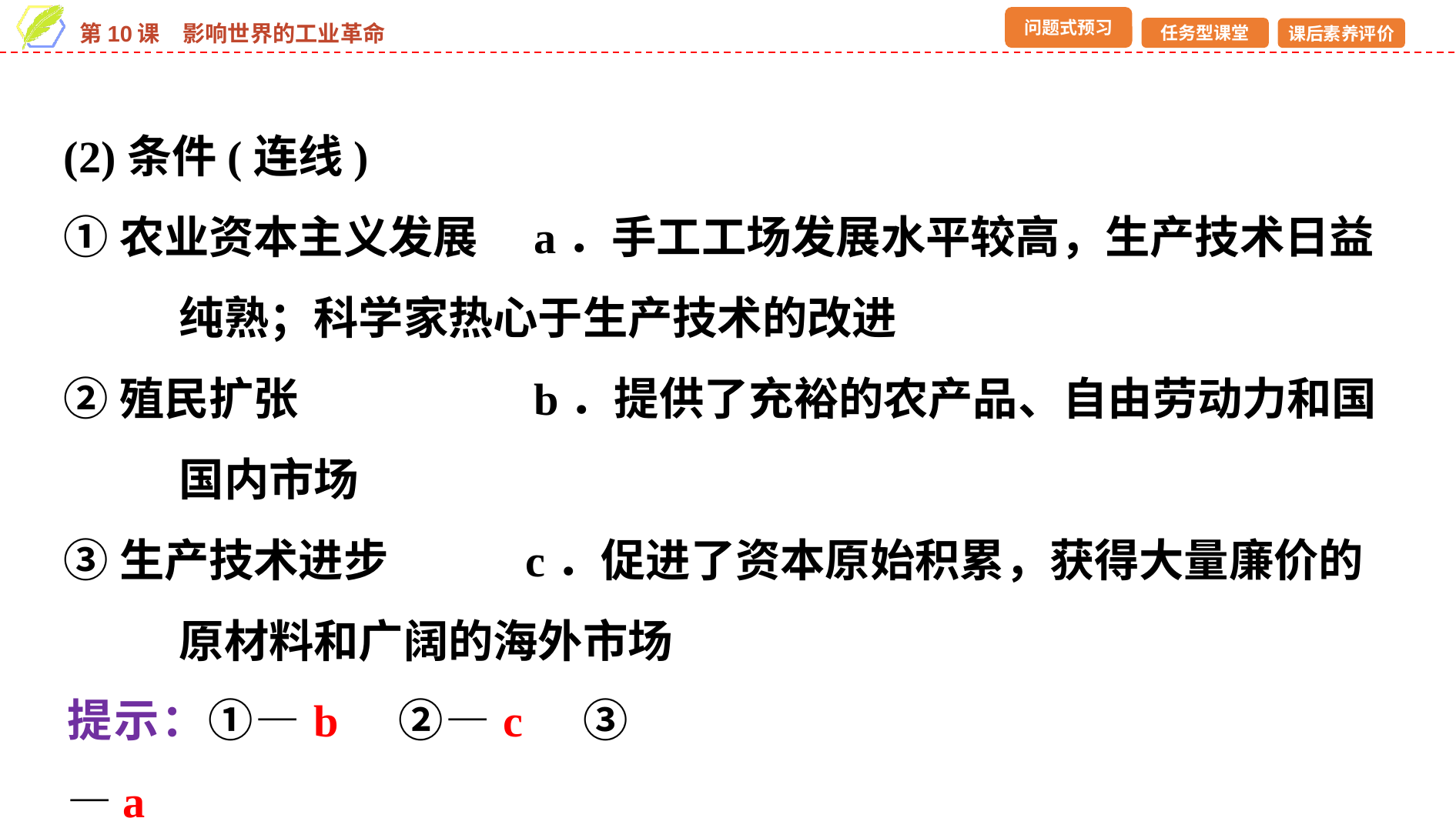

(2)条件(连线)
①农业资本主义发展　a．手工工场发展水平较高，生产技术日益
	纯熟；科学家热心于生产技术的改进
②殖民扩张　　　　　b．提供了充裕的农产品、自由劳动力和国
	国内市场
③生产技术进步　　	c．促进了资本原始积累，获得大量廉价的
	原材料和广阔的海外市场
提示：①—b　②—c　③—a